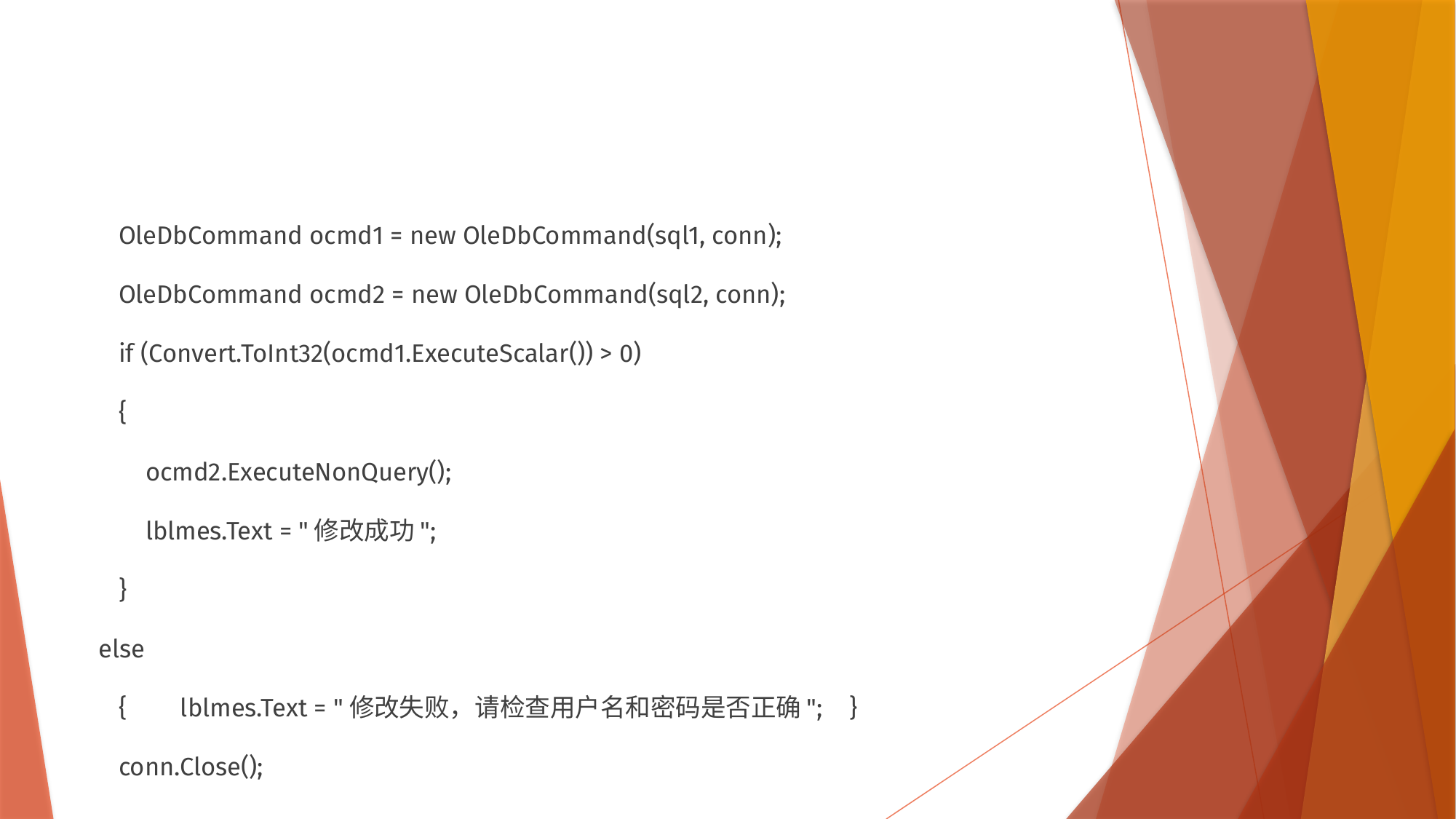

#
    OleDbCommand ocmd1 = new OleDbCommand(sql1, conn);
    OleDbCommand ocmd2 = new OleDbCommand(sql2, conn);
    if (Convert.ToInt32(ocmd1.ExecuteScalar()) > 0)
    {
        ocmd2.ExecuteNonQuery();
        lblmes.Text = "修改成功";
    }
 else
    {        lblmes.Text = "修改失败，请检查用户名和密码是否正确";    }
    conn.Close();